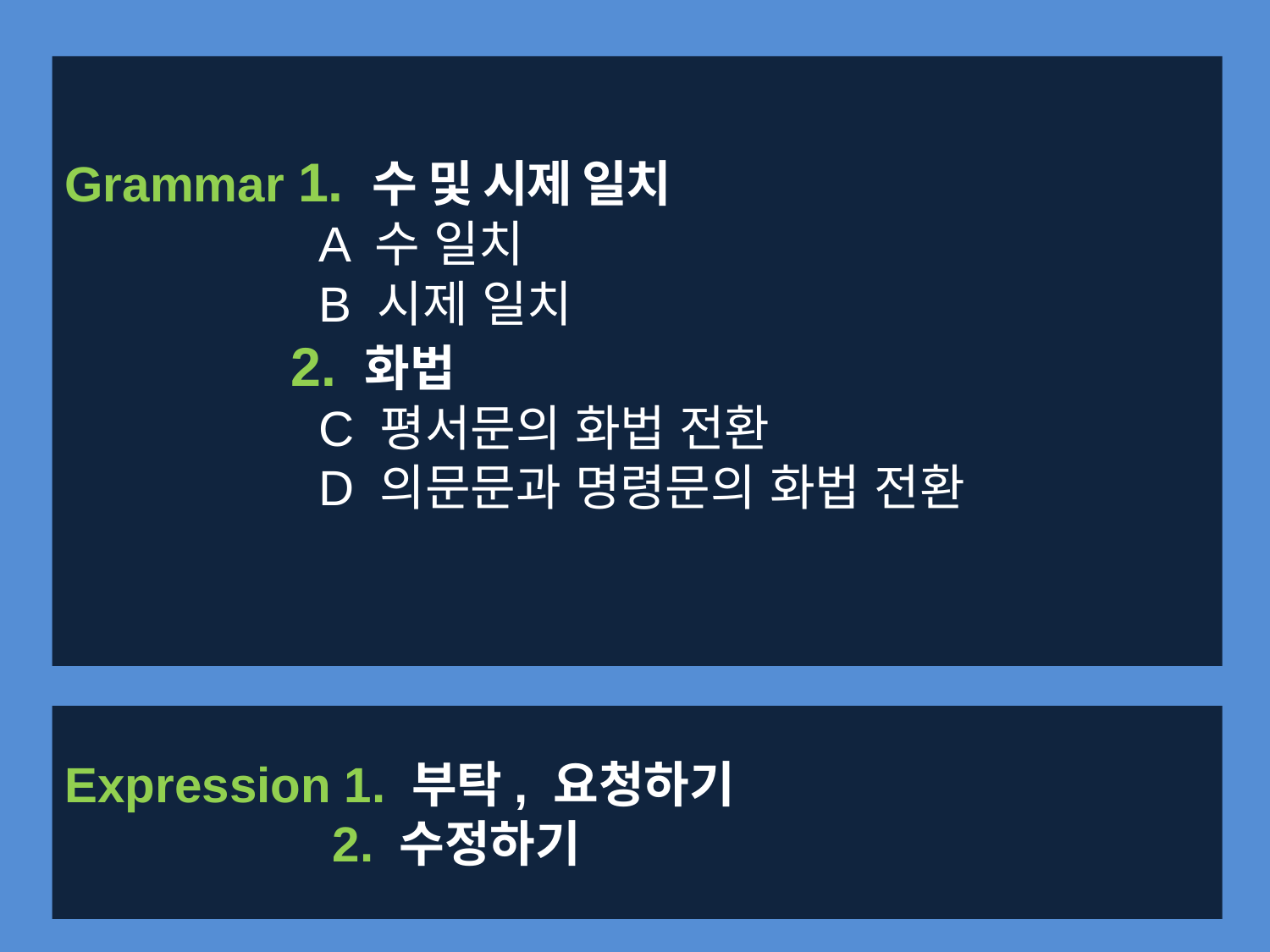

Grammar 1. 수 및 시제 일치
 		A 수 일치
		B 시제 일치
	 2. 화법
		C 평서문의 화법 전환
		D 의문문과 명령문의 화법 전환

Expression 1. 부탁, 요청하기
		 2. 수정하기